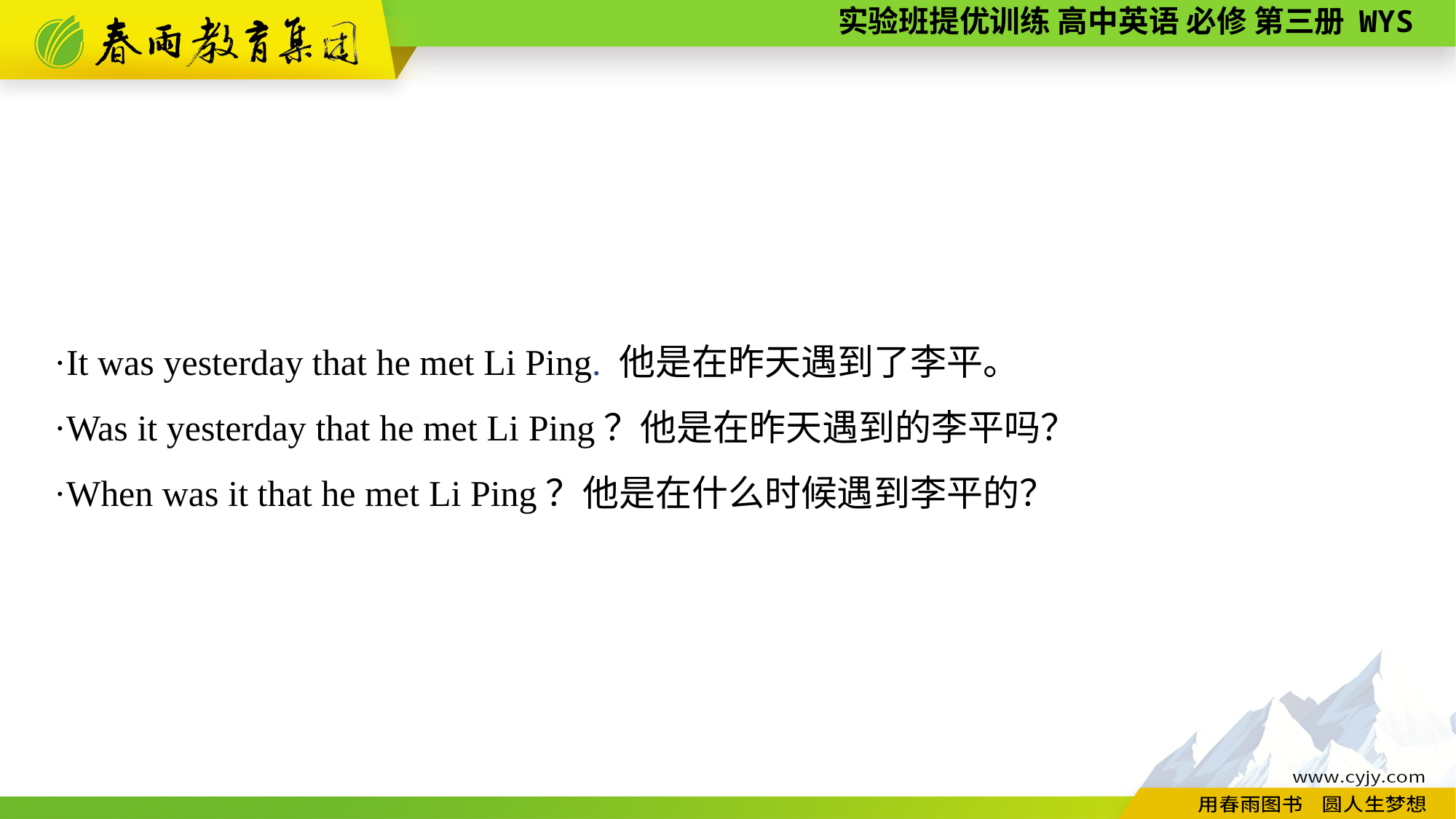

·It was yesterday that he met Li Ping. 他是在昨天遇到了李平。
·Was it yesterday that he met Li Ping？他是在昨天遇到的李平吗？
·When was it that he met Li Ping？他是在什么时候遇到李平的？